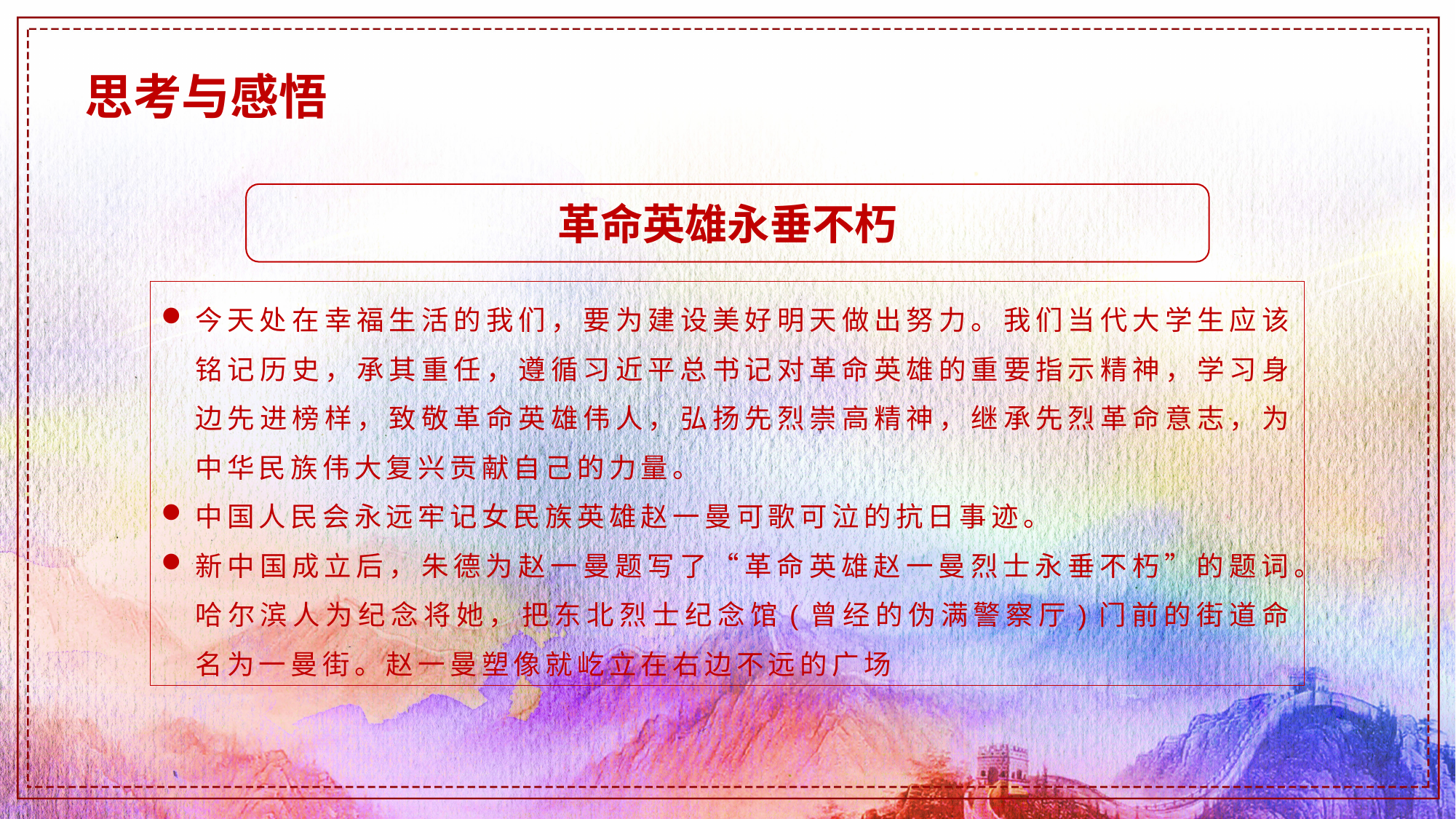

# 思考与感悟
革命英雄永垂不朽

今天处在幸福生活的我们，要为建设美好明天做出努力。我们当代大学生应该铭记历史，承其重任，遵循习近平总书记对革命英雄的重要指示精神，学习身边先进榜样，致敬革命英雄伟人，弘扬先烈崇高精神，继承先烈革命意志，为中华民族伟大复兴贡献自己的力量。
中国人民会永远牢记女民族英雄赵一曼可歌可泣的抗日事迹。
新中国成立后，朱德为赵一曼题写了“革命英雄赵一曼烈士永垂不朽”的题词。哈尔滨人为纪念将她，把东北烈士纪念馆(曾经的伪满警察厅)门前的街道命名为一曼街。赵一曼塑像就屹立在右边不远的广场